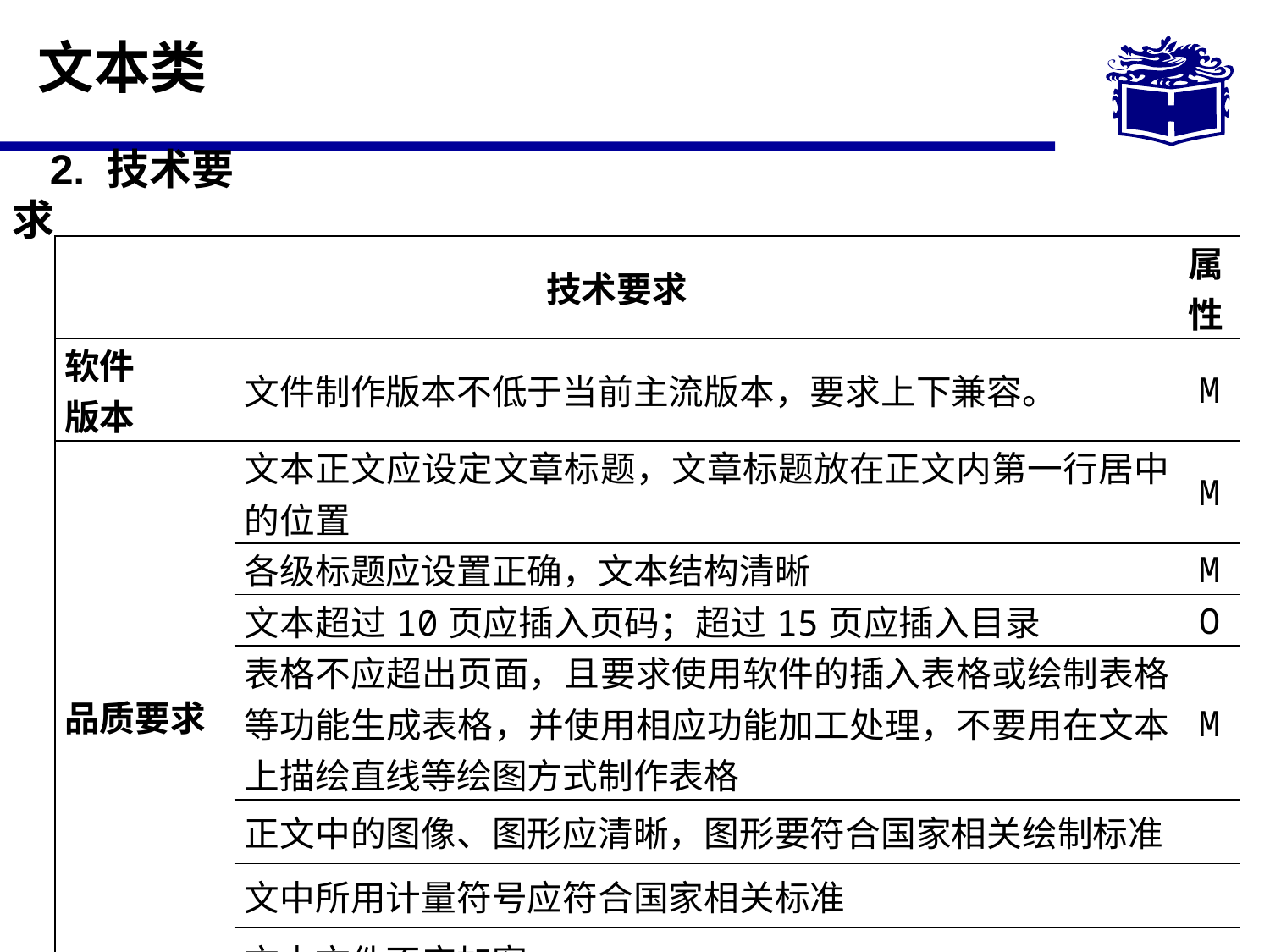

# 文本类
2. 技术要求
| 技术要求 |  | 属性 |
| --- | --- | --- |
| 软件 版本 | 文件制作版本不低于当前主流版本，要求上下兼容。 | M |
| 品质要求 | 文本正文应设定文章标题，文章标题放在正文内第一行居中的位置 | M |
|  | 各级标题应设置正确，文本结构清晰 | M |
|  | 文本超过10页应插入页码；超过15页应插入目录 | O |
|  | 表格不应超出页面，且要求使用软件的插入表格或绘制表格等功能生成表格，并使用相应功能加工处理，不要用在文本上描绘直线等绘图方式制作表格 | M |
|  | 正文中的图像、图形应清晰，图形要符合国家相关绘制标准 |  |
|  | 文中所用计量符号应符合国家相关标准 |  |
|  | 文本文件不应加密 |  |